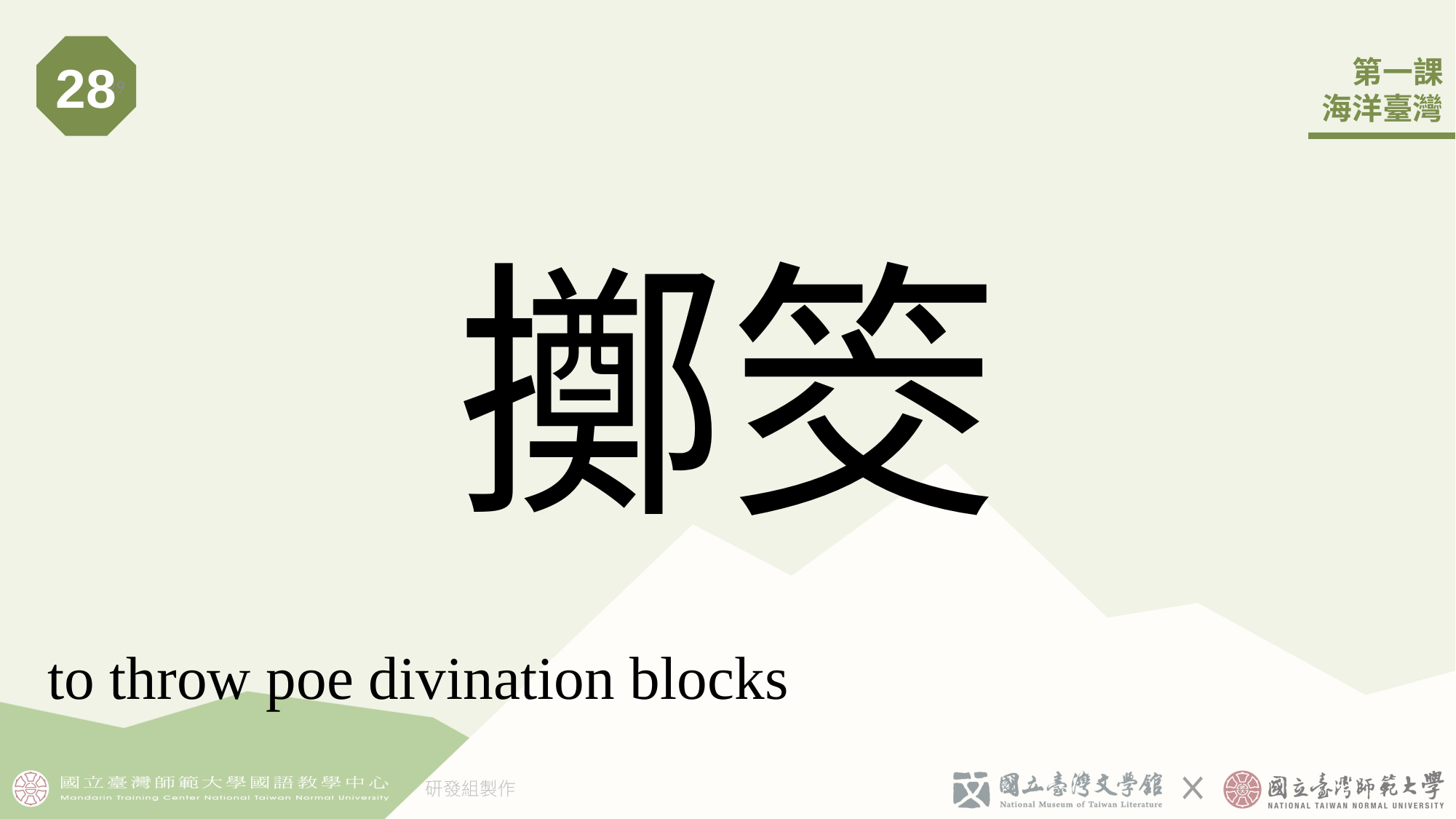

28
29
# 擲筊
to throw poe divination blocks